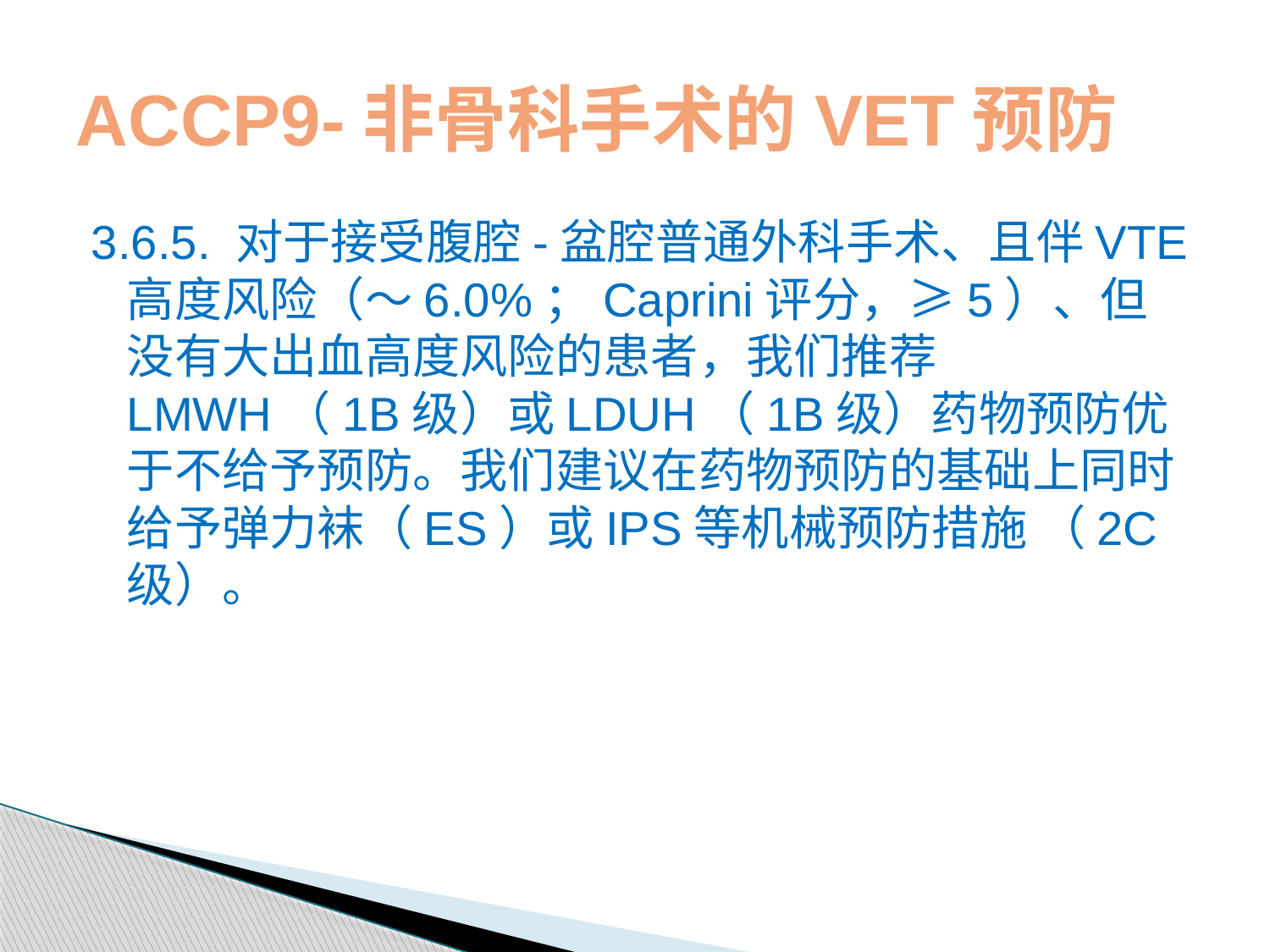

# ACCP9-非骨科手术的VET预防
3.6.5. 对于接受腹腔-盆腔普通外科手术、且伴VTE高度风险（～6.0%；Caprini评分，≥5）、但没有大出血高度风险的患者，我们推荐LMWH（1B级）或LDUH（1B级）药物预防优于不给予预防。我们建议在药物预防的基础上同时给予弹力袜（ES）或IPS等机械预防措施 （2C级）。